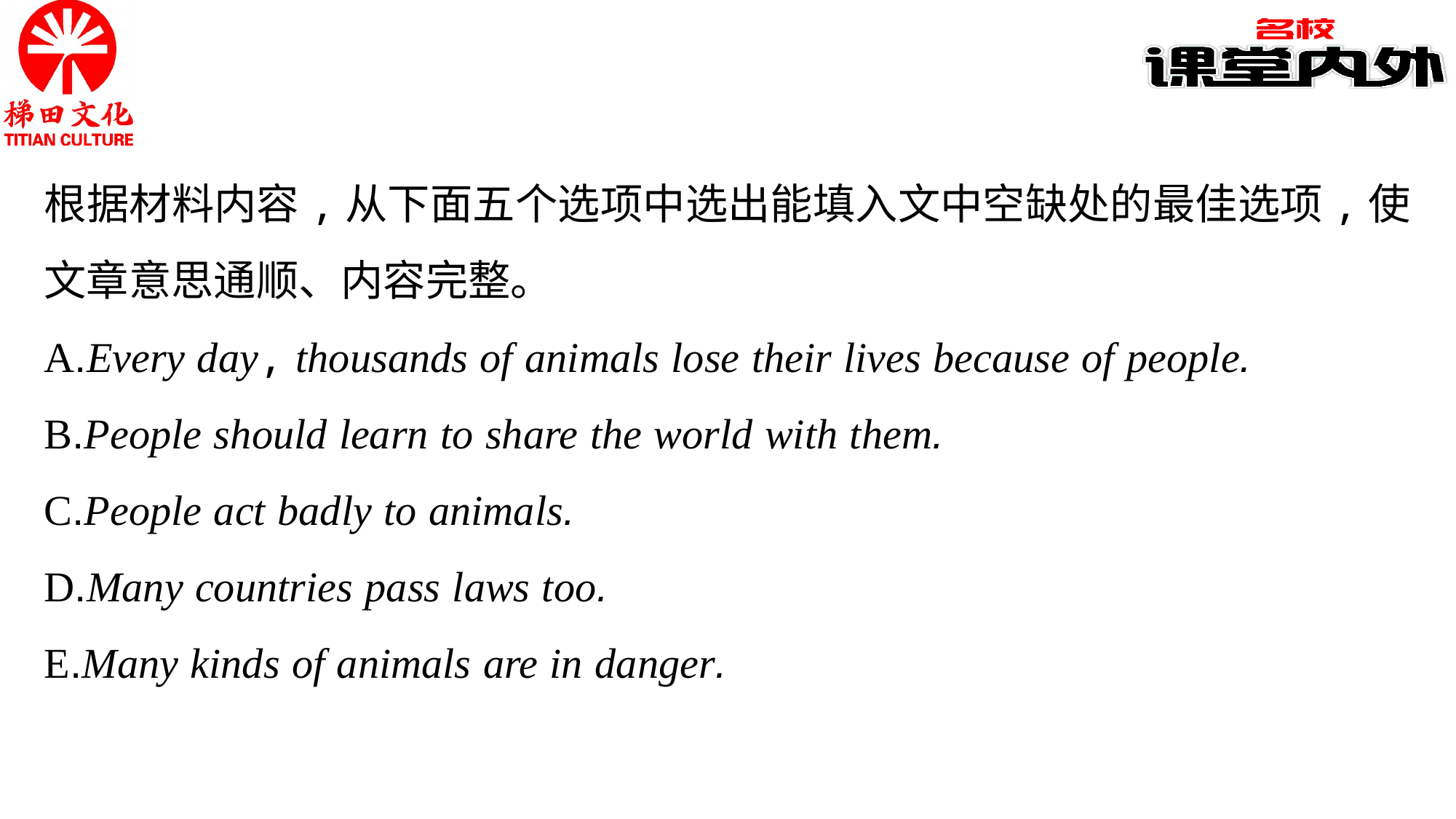

根据材料内容,从下面五个选项中选出能填入文中空缺处的最佳选项,使文章意思通顺、内容完整。
A.Every day, thousands of animals lose their lives because of people.
B.People should learn to share the world with them.
C.People act badly to animals.
D.Many countries pass laws too.
E.Many kinds of animals are in danger.